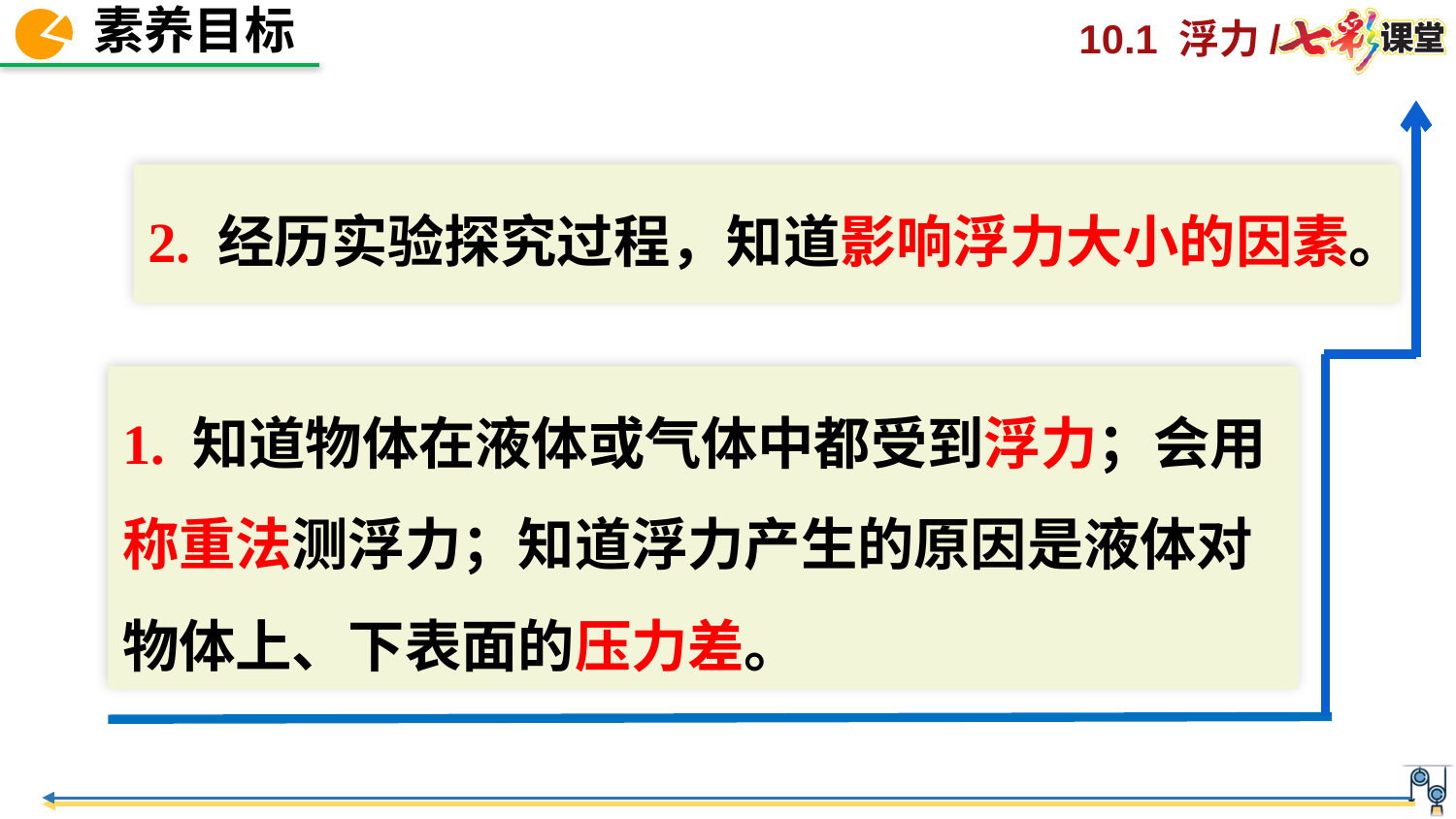

2. 经历实验探究过程，知道影响浮力大小的因素。
1. 知道物体在液体或气体中都受到浮力；会用称重法测浮力；知道浮力产生的原因是液体对物体上、下表面的压力差。